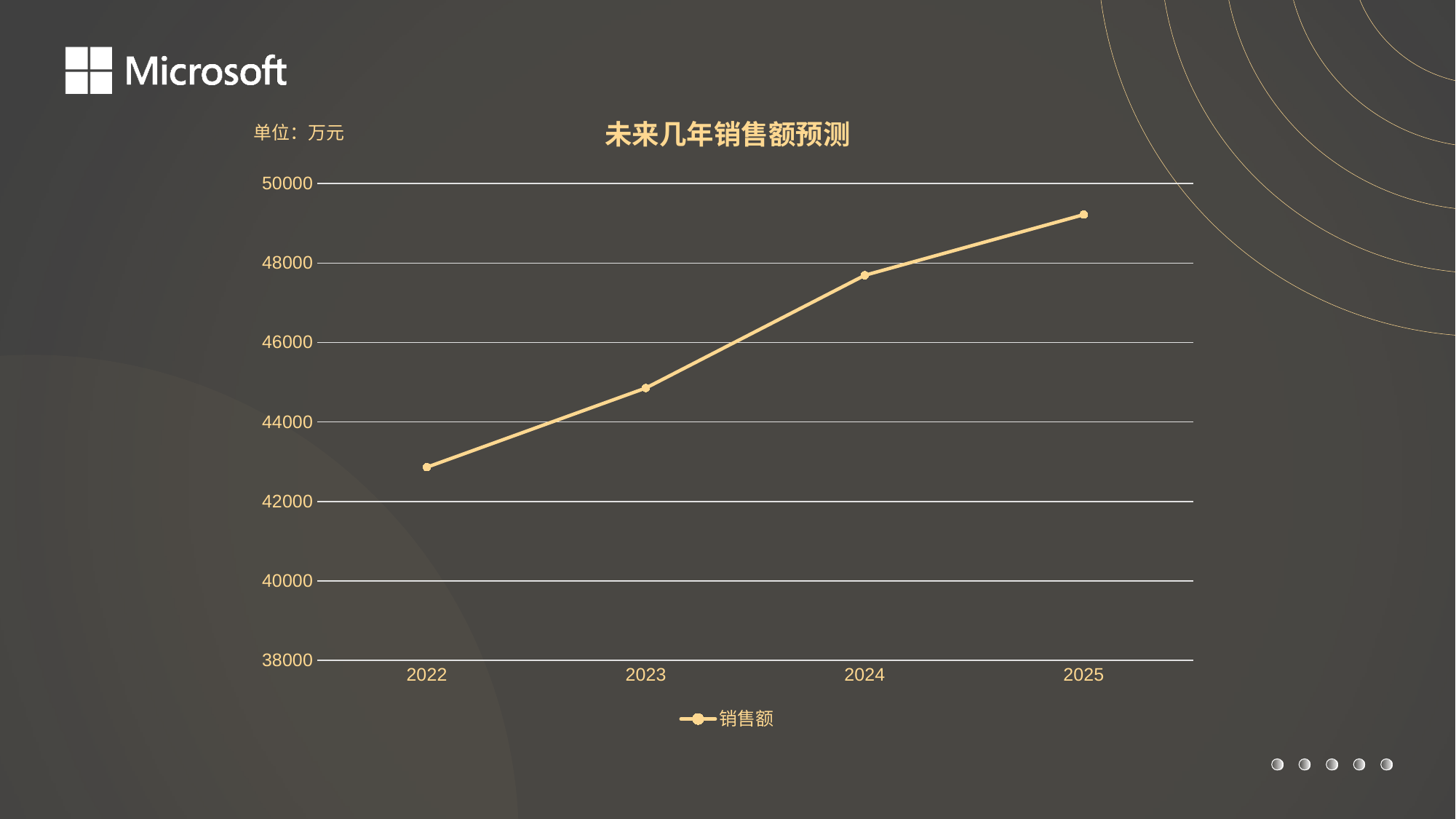

### Chart: 未来几年销售额预测

| Category | 销售额 |
|---|---|
| 2022 | 42862.34 |
| 2023 | 44856.12 |
| 2024 | 47692.09 |
| 2025 | 49218.56 |
单位：万元